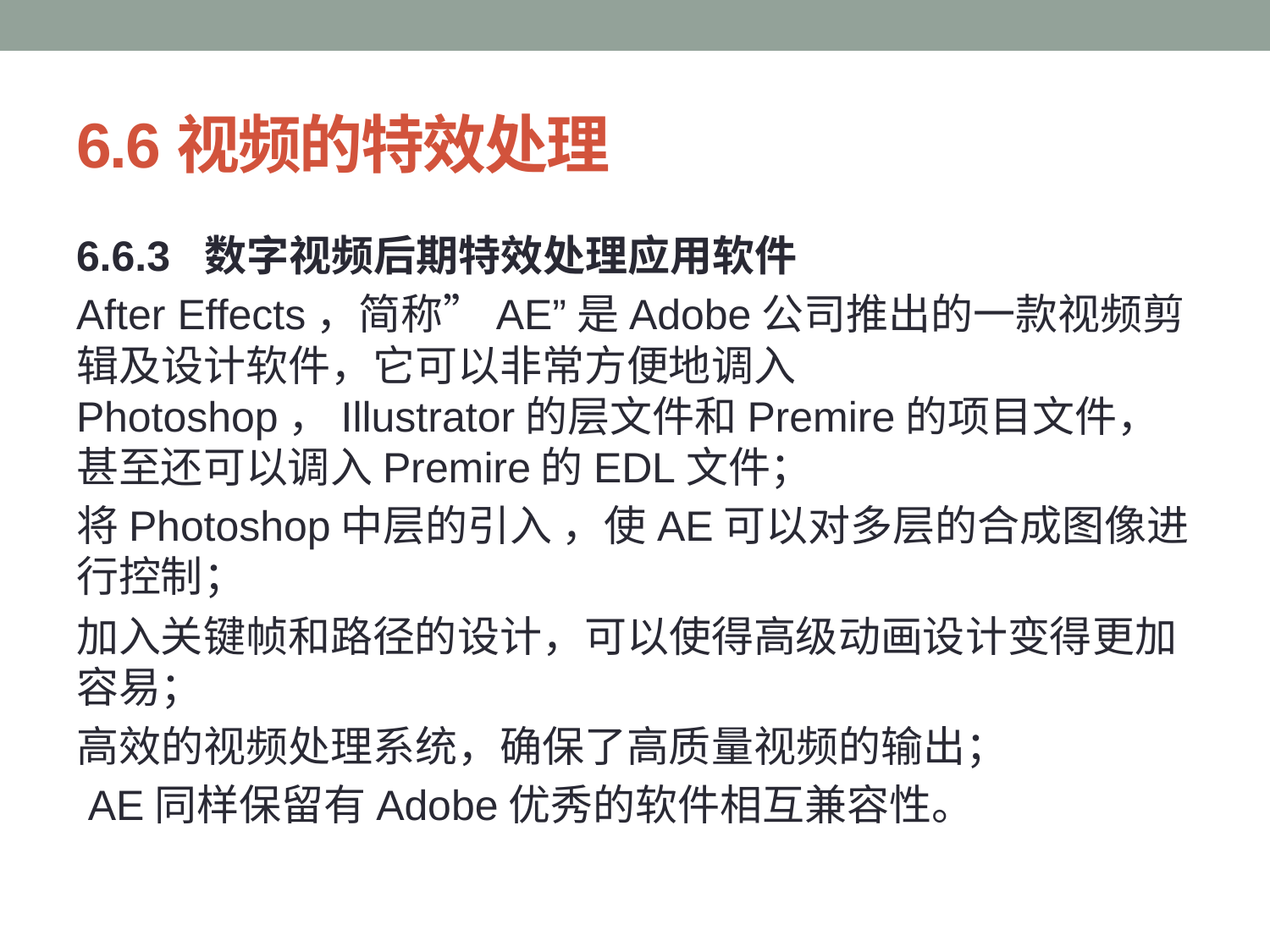

# 6.6视频的特效处理
6.6.3  数字视频后期特效处理应用软件
After Effects，简称”AE”是Adobe公司推出的一款视频剪辑及设计软件，它可以非常方便地调入Photoshop，Illustrator的层文件和Premire的项目文件，甚至还可以调入Premire的EDL文件；
将Photoshop中层的引入 ，使AE可以对多层的合成图像进行控制；
加入关键帧和路径的设计，可以使得高级动画设计变得更加容易；
高效的视频处理系统，确保了高质量视频的输出；
 AE同样保留有Adobe优秀的软件相互兼容性。